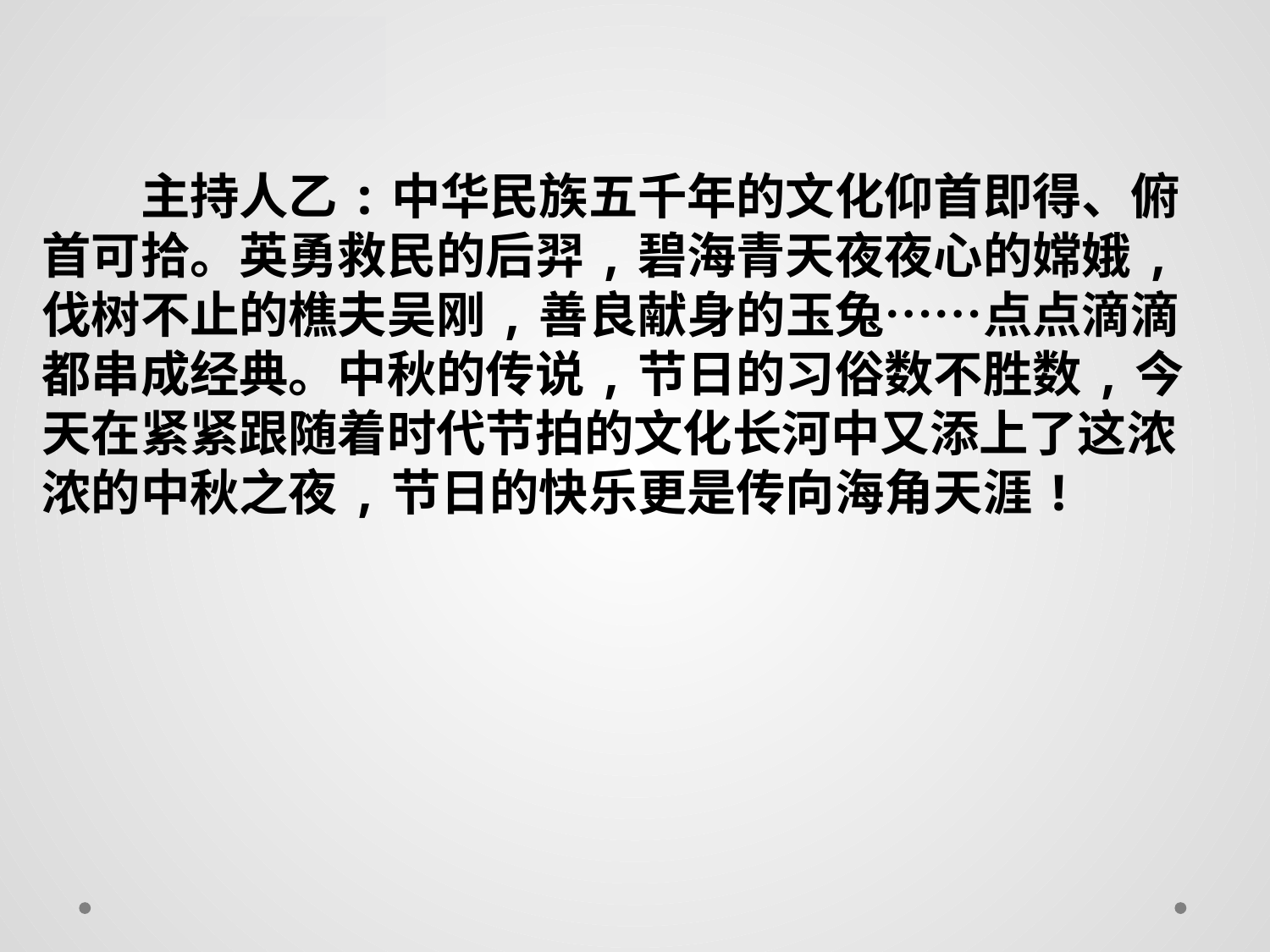

主持人乙:中华民族五千年的文化仰首即得、俯首可拾。英勇救民的后羿,碧海青天夜夜心的嫦娥,伐树不止的樵夫吴刚,善良献身的玉兔……点点滴滴都串成经典。中秋的传说,节日的习俗数不胜数,今天在紧紧跟随着时代节拍的文化长河中又添上了这浓浓的中秋之夜,节日的快乐更是传向海角天涯!